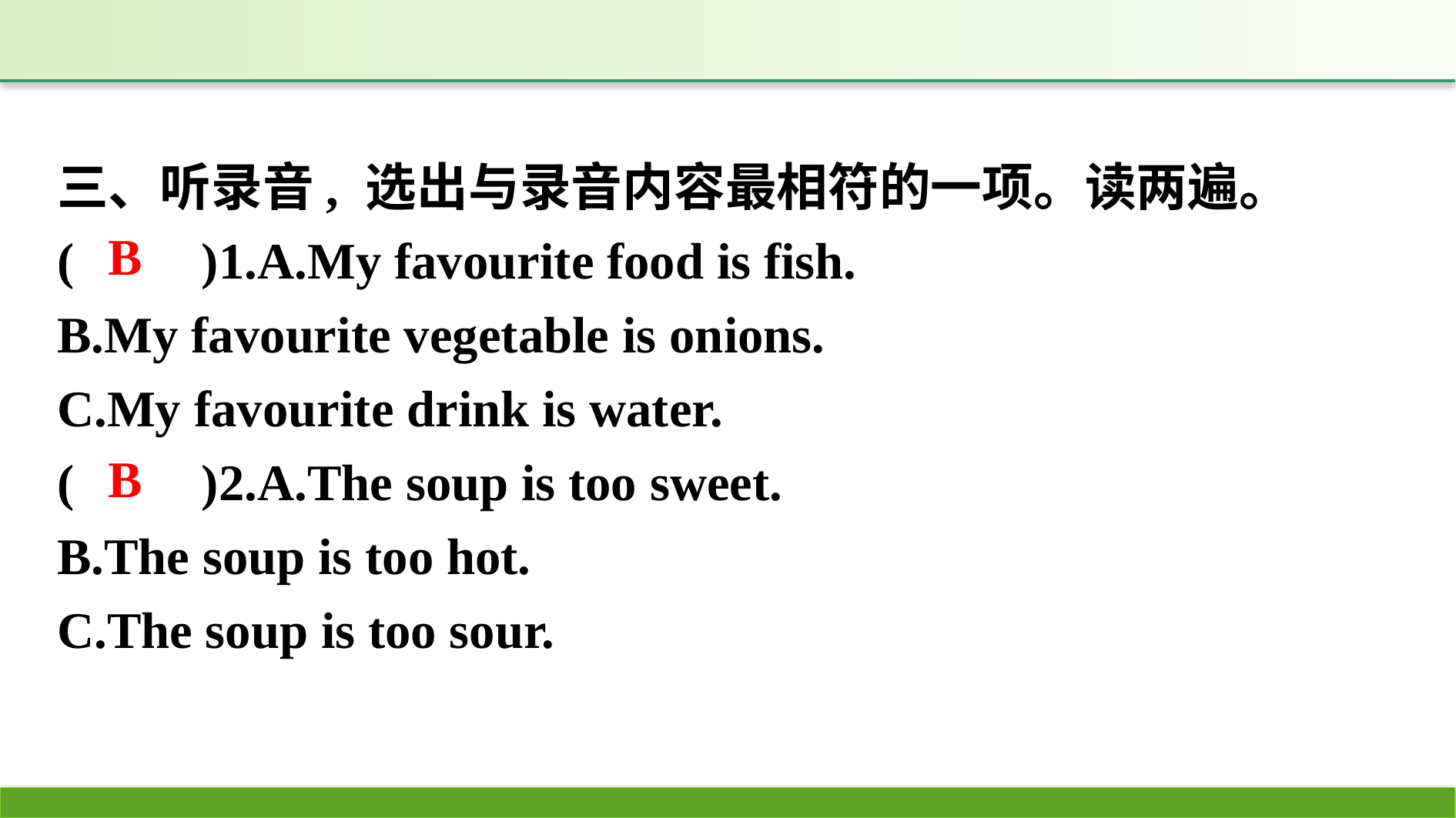

三、听录音, 选出与录音内容最相符的一项。读两遍。
(　　)1.A.My favourite food is fish.
B.My favourite vegetable is onions.
C.My favourite drink is water.
(　　)2.A.The soup is too sweet.
B.The soup is too hot.
C.The soup is too sour.
B
B